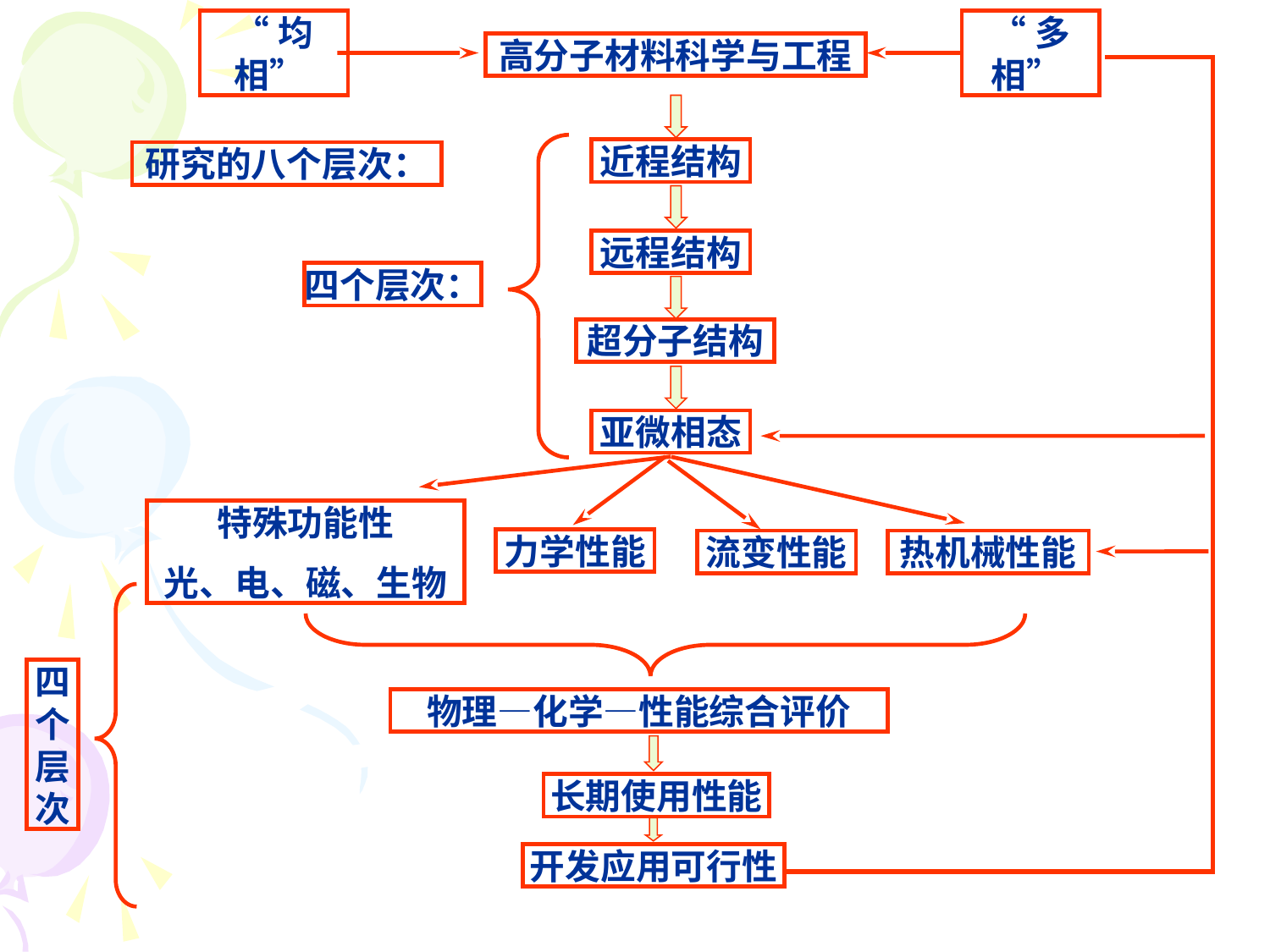

“均相”
“多相”
高分子材料科学与工程

近程结构
研究的八个层次：

远程结构
四个层次：

超分子结构

亚微相态

特殊功能性
光、电、磁、生物
力学性能
流变性能
热机械性能

四个层次
物理—化学—性能综合评价

长期使用性能

开发应用可行性